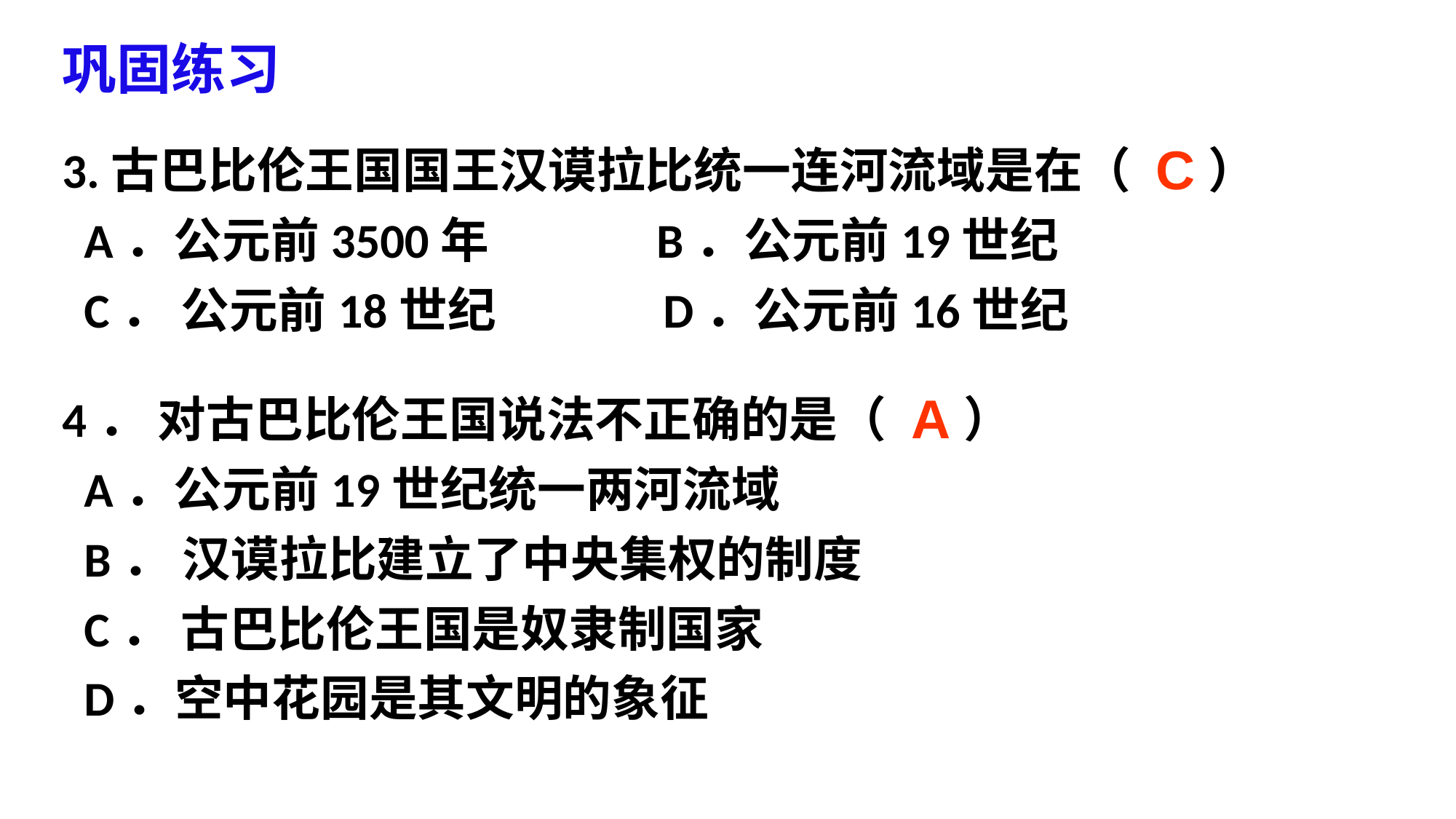

巩固练习
3.古巴比伦王国国王汉谟拉比统一连河流域是在（       ）
  A．公元前3500年              B．公元前19世纪
  C． 公元前18世纪              D．公元前16世纪

4． 对古巴比伦王国说法不正确的是（       ）
  A．公元前19世纪统一两河流域
  B． 汉谟拉比建立了中央集权的制度
  C． 古巴比伦王国是奴隶制国家
  D．空中花园是其文明的象征
C
A